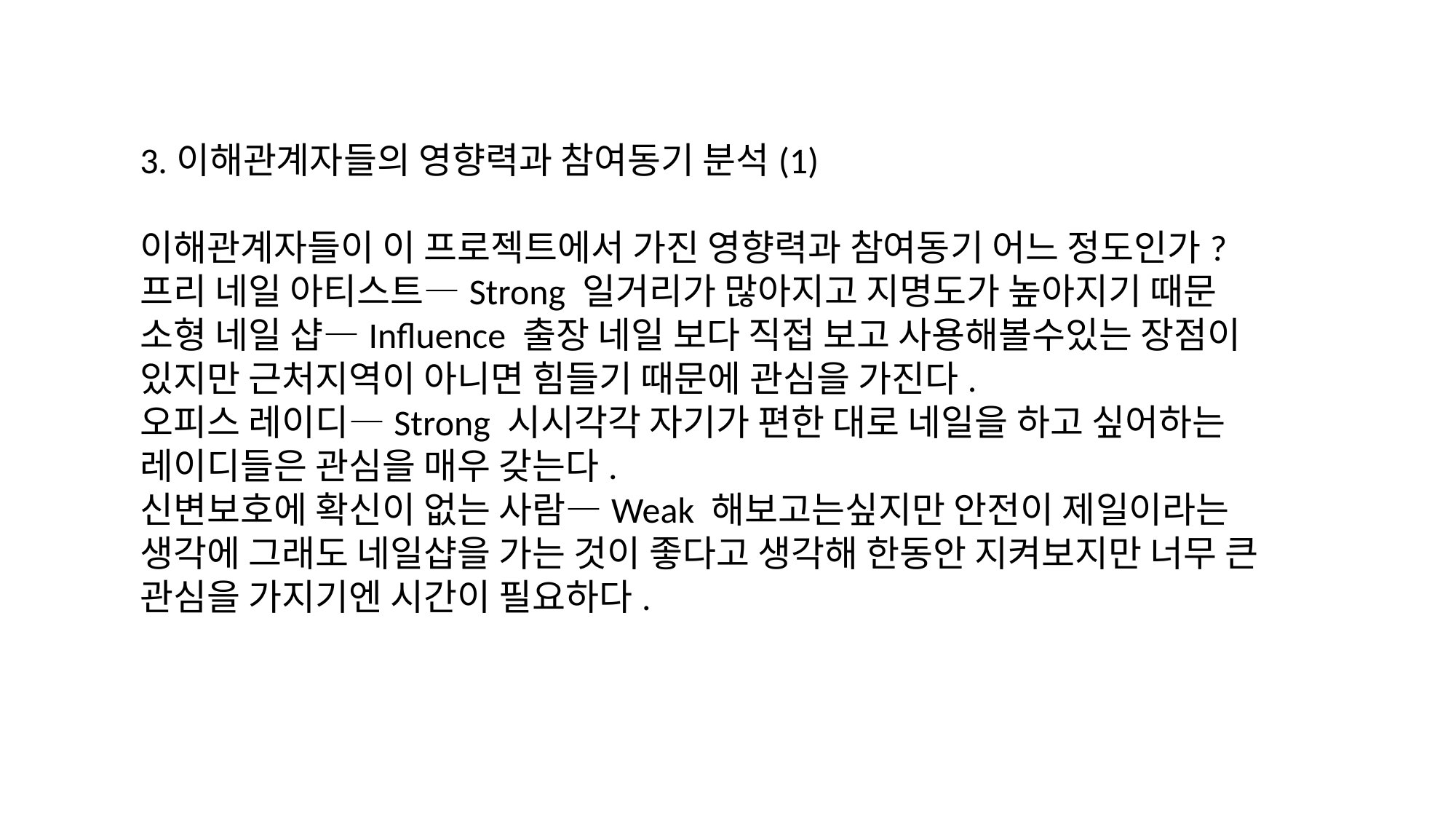

3.이해관계자들의 영향력과 참여동기 분석(1)

이해관계자들이 이 프로젝트에서 가진 영향력과 참여동기 어느 정도인가?
프리 네일 아티스트—Strong 일거리가 많아지고 지명도가 높아지기 때문
소형 네일 샵—Influence 출장 네일 보다 직접 보고 사용해볼수있는 장점이 있지만 근처지역이 아니면 힘들기 때문에 관심을 가진다.
오피스 레이디—Strong 시시각각 자기가 편한 대로 네일을 하고 싶어하는 레이디들은 관심을 매우 갖는다.
신변보호에 확신이 없는 사람—Weak 해보고는싶지만 안전이 제일이라는 생각에 그래도 네일샵을 가는 것이 좋다고 생각해 한동안 지켜보지만 너무 큰 관심을 가지기엔 시간이 필요하다.